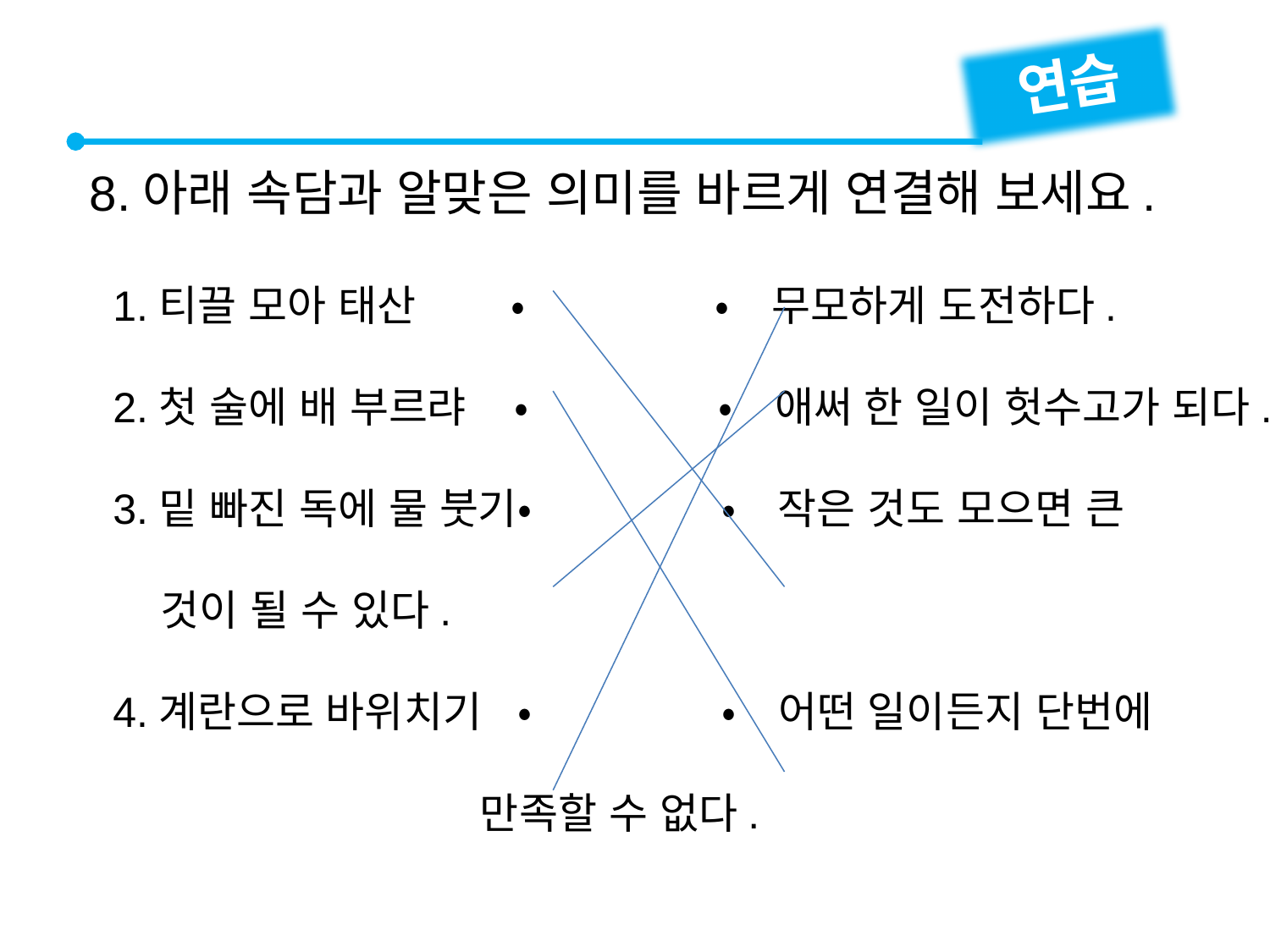

연습
8.아래 속담과 알맞은 의미를 바르게 연결해 보세요.
1.티끌 모아 태산        •                •　무모하게 도전하다.
2.첫 술에 배 부르랴    •                •　애써 한 일이 헛수고가 되다.
3.밑 빠진 독에 물 붓기•                •　작은 것도 모으면 큰                것이 될 수 있다.
4.계란으로 바위치기   •                •　어떤 일이든지 단번에                                        만족할 수 없다.